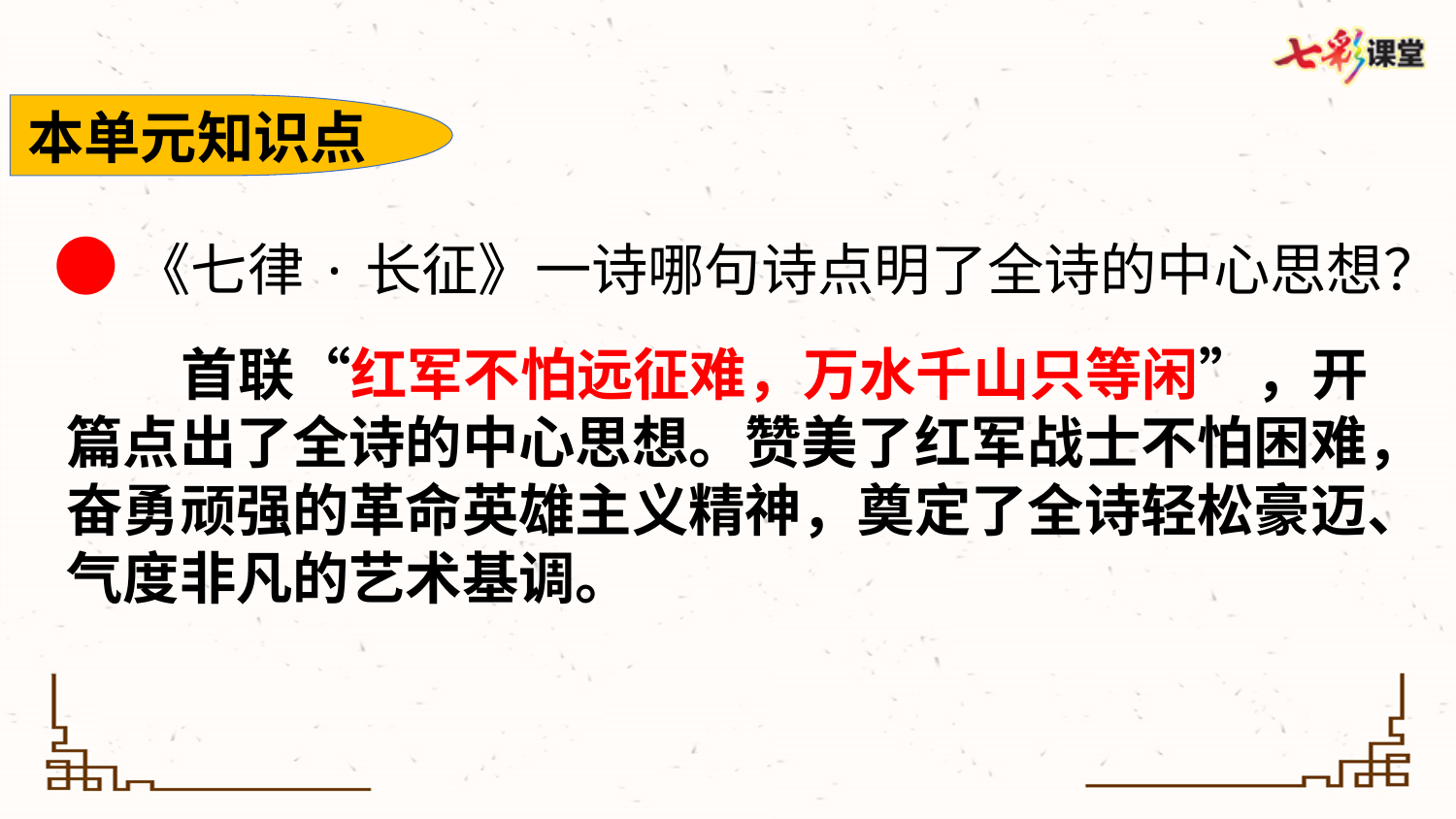

本单元知识点
●《七律·长征》一诗哪句诗点明了全诗的中心思想？
首联“红军不怕远征难，万水千山只等闲”，开篇点出了全诗的中心思想。赞美了红军战士不怕困难，奋勇顽强的革命英雄主义精神，奠定了全诗轻松豪迈、气度非凡的艺术基调。